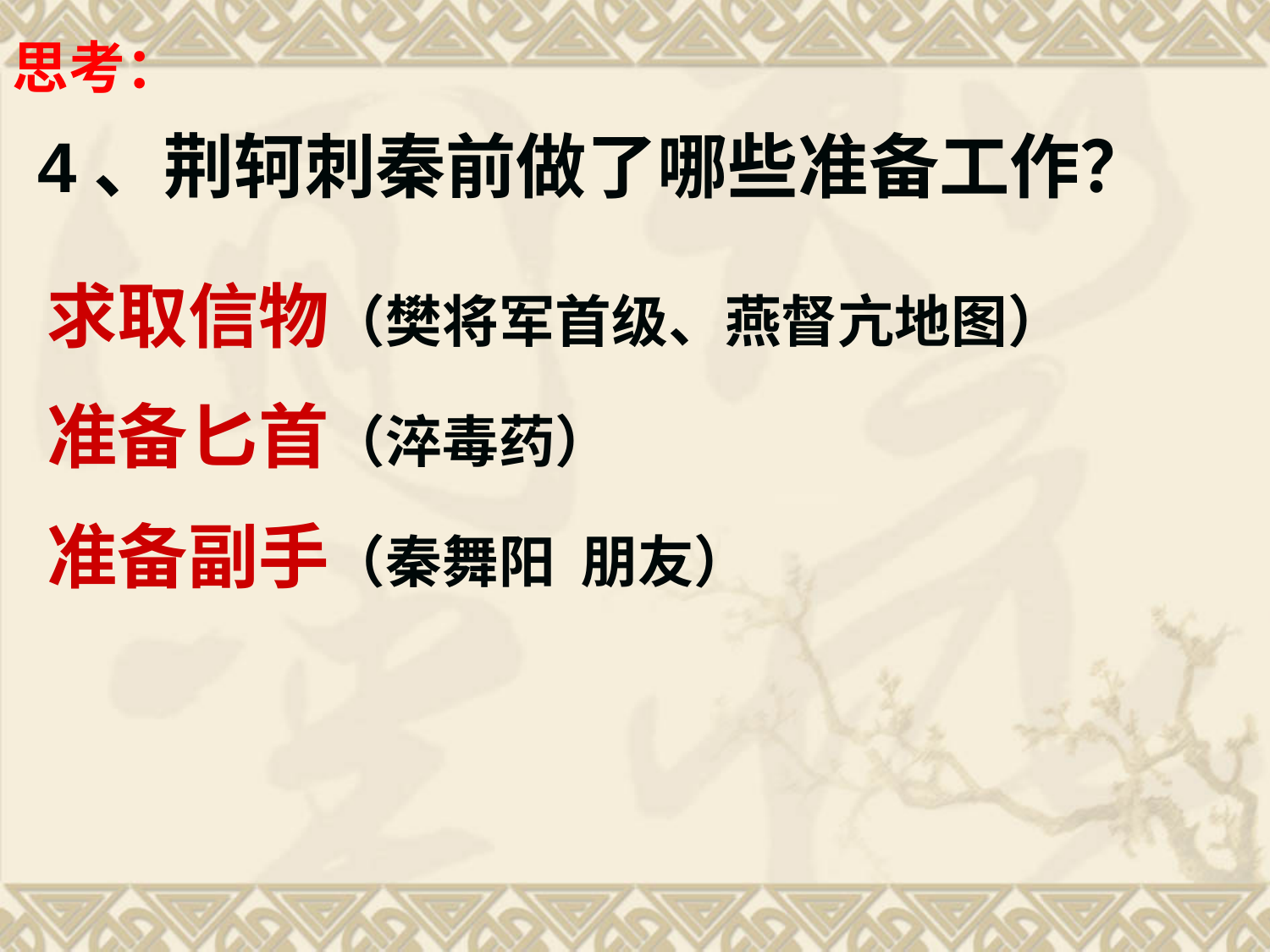

思考：
4、荆轲刺秦前做了哪些准备工作？
求取信物（樊将军首级、燕督亢地图）
准备匕首（淬毒药）
准备副手（秦舞阳  朋友）